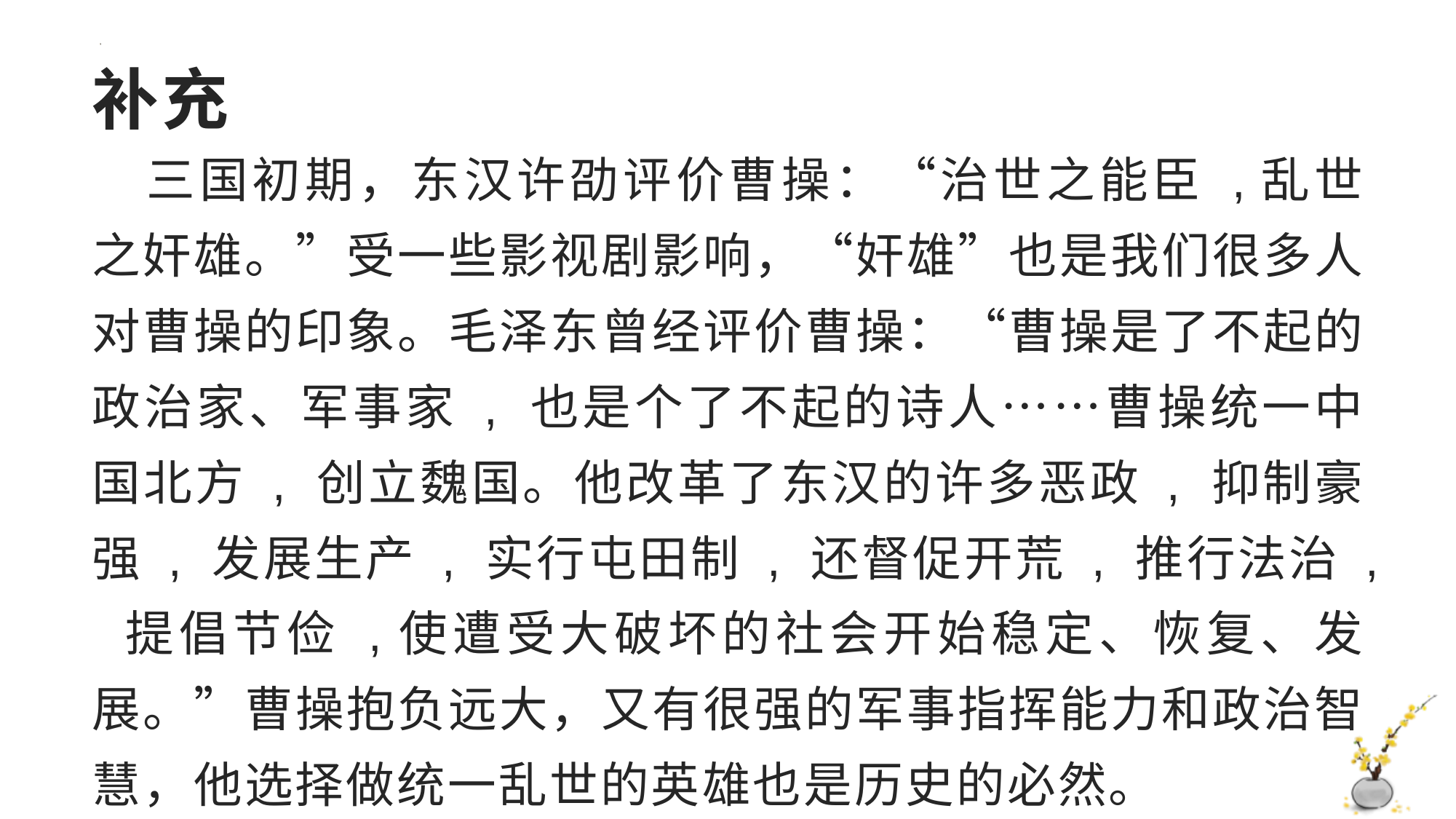

# 补充
三国初期，东汉许劭评价曹操：“治世之能臣 ,乱世之奸雄。”受一些影视剧影响，“奸雄”也是我们很多人对曹操的印象。毛泽东曾经评价曹操：“曹操是了不起的政治家、军事家 , 也是个了不起的诗人……曹操统一中国北方 , 创立魏国。他改革了东汉的许多恶政 , 抑制豪强 , 发展生产 , 实行屯田制 , 还督促开荒 , 推行法治 , 提倡节俭 ,使遭受大破坏的社会开始稳定、恢复、发展。”曹操抱负远大，又有很强的军事指挥能力和政治智慧，他选择做统一乱世的英雄也是历史的必然。